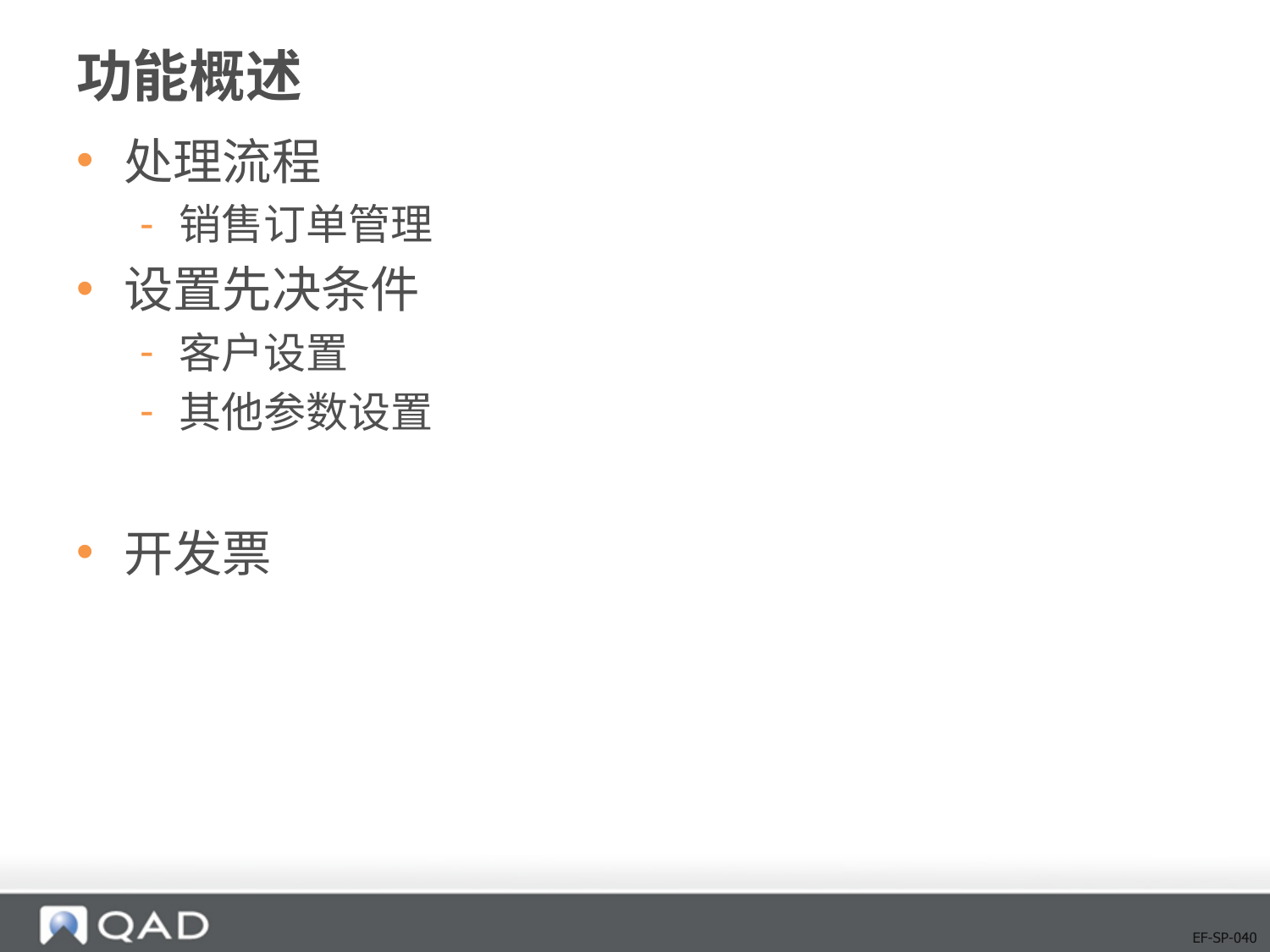

# 功能概述
处理流程
销售订单管理
设置先决条件
客户设置
其他参数设置

开发票
EF-SP-040